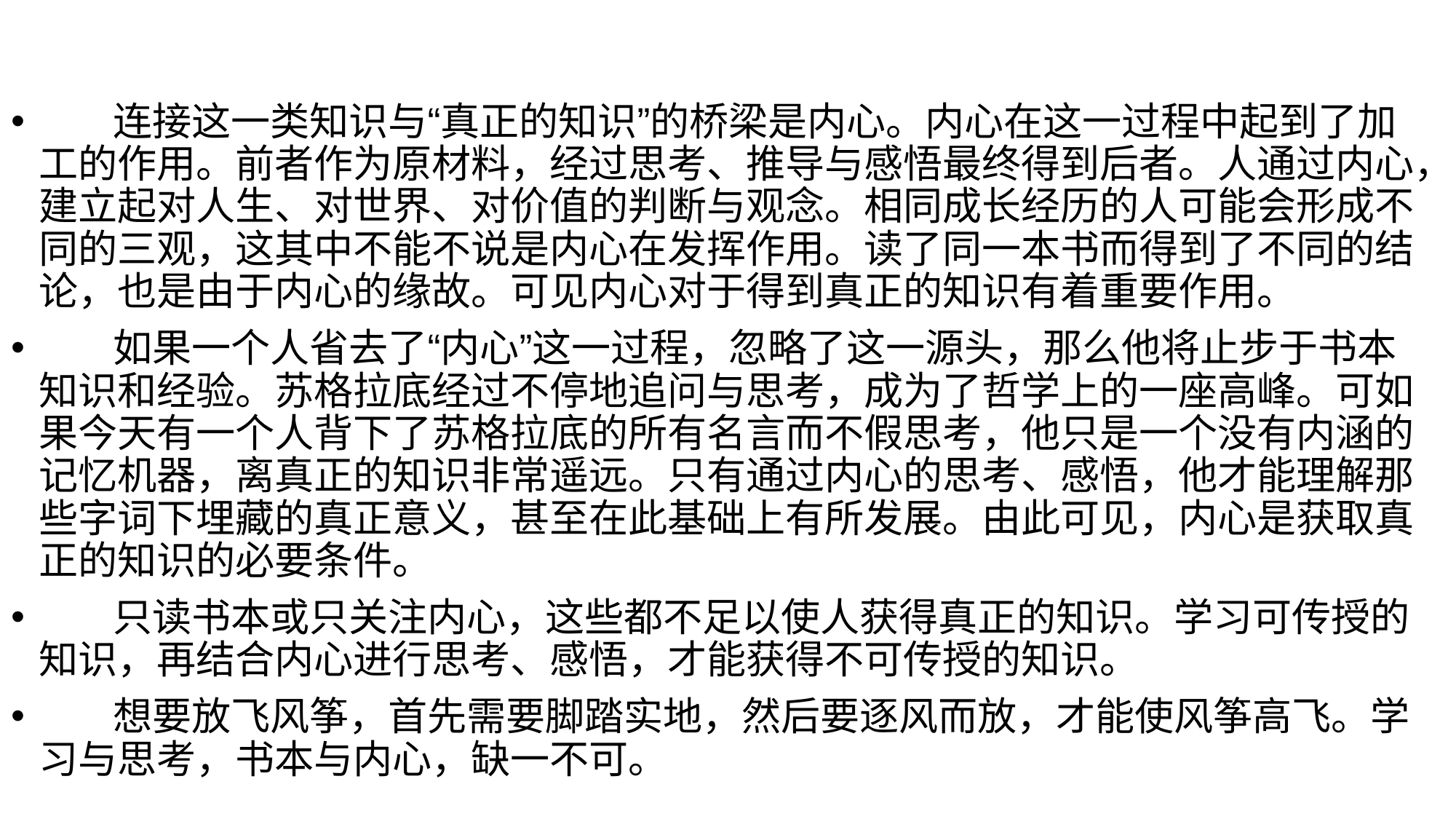

连接这一类知识与“真正的知识”的桥梁是内心。内心在这一过程中起到了加工的作用。前者作为原材料，经过思考、推导与感悟最终得到后者。人通过内心，建立起对人生、对世界、对价值的判断与观念。相同成长经历的人可能会形成不同的三观，这其中不能不说是内心在发挥作用。读了同一本书而得到了不同的结论，也是由于内心的缘故。可见内心对于得到真正的知识有着重要作用。
      如果一个人省去了“内心”这一过程，忽略了这一源头，那么他将止步于书本知识和经验。苏格拉底经过不停地追问与思考，成为了哲学上的一座高峰。可如果今天有一个人背下了苏格拉底的所有名言而不假思考，他只是一个没有内涵的记忆机器，离真正的知识非常遥远。只有通过内心的思考、感悟，他才能理解那些字词下埋藏的真正意义，甚至在此基础上有所发展。由此可见，内心是获取真正的知识的必要条件。
      只读书本或只关注内心，这些都不足以使人获得真正的知识。学习可传授的知识，再结合内心进行思考、感悟，才能获得不可传授的知识。
      想要放飞风筝，首先需要脚踏实地，然后要逐风而放，才能使风筝高飞。学习与思考，书本与内心，缺一不可。